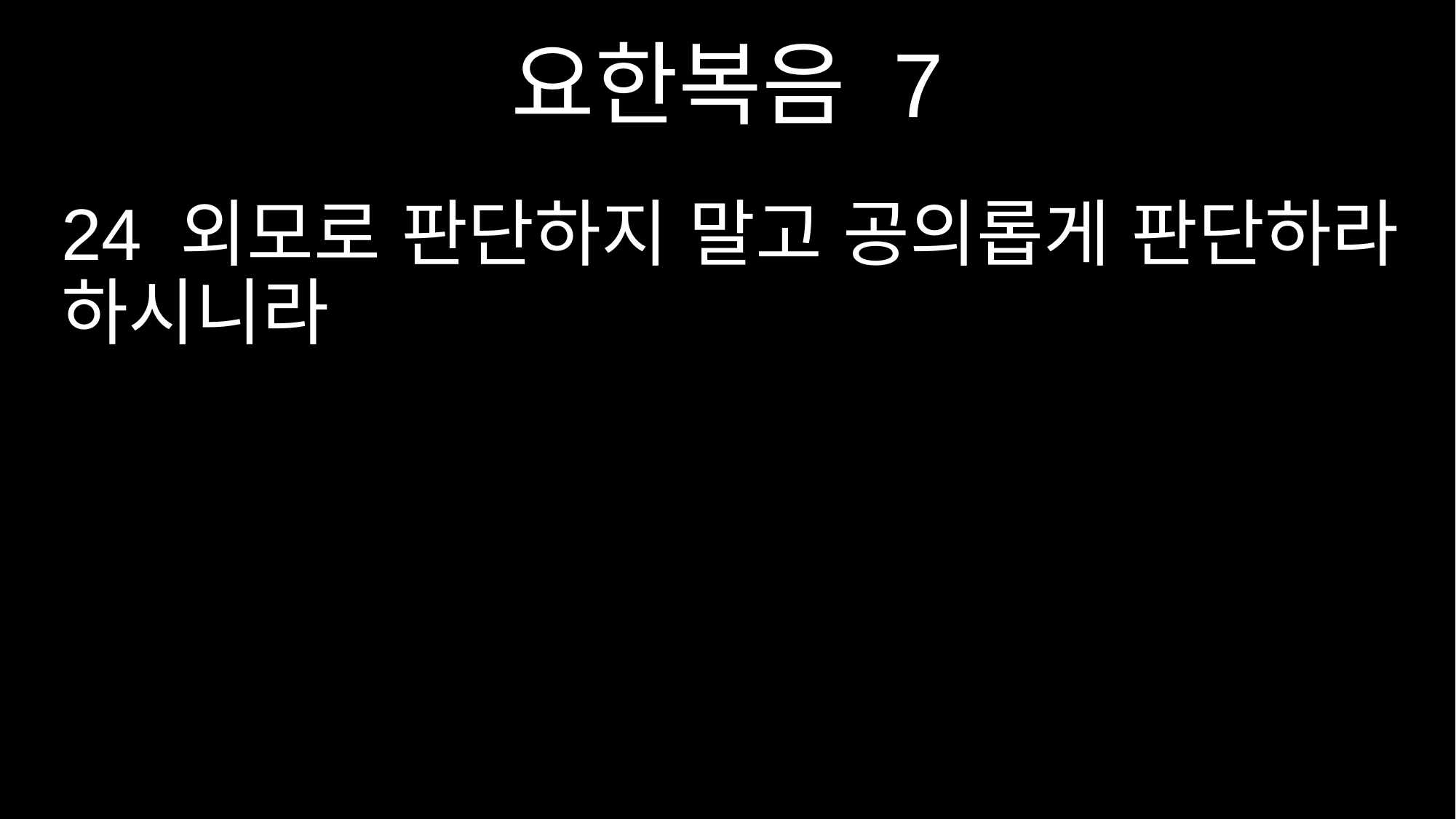

요한복음 7
24 외모로 판단하지 말고 공의롭게 판단하라 하시니라